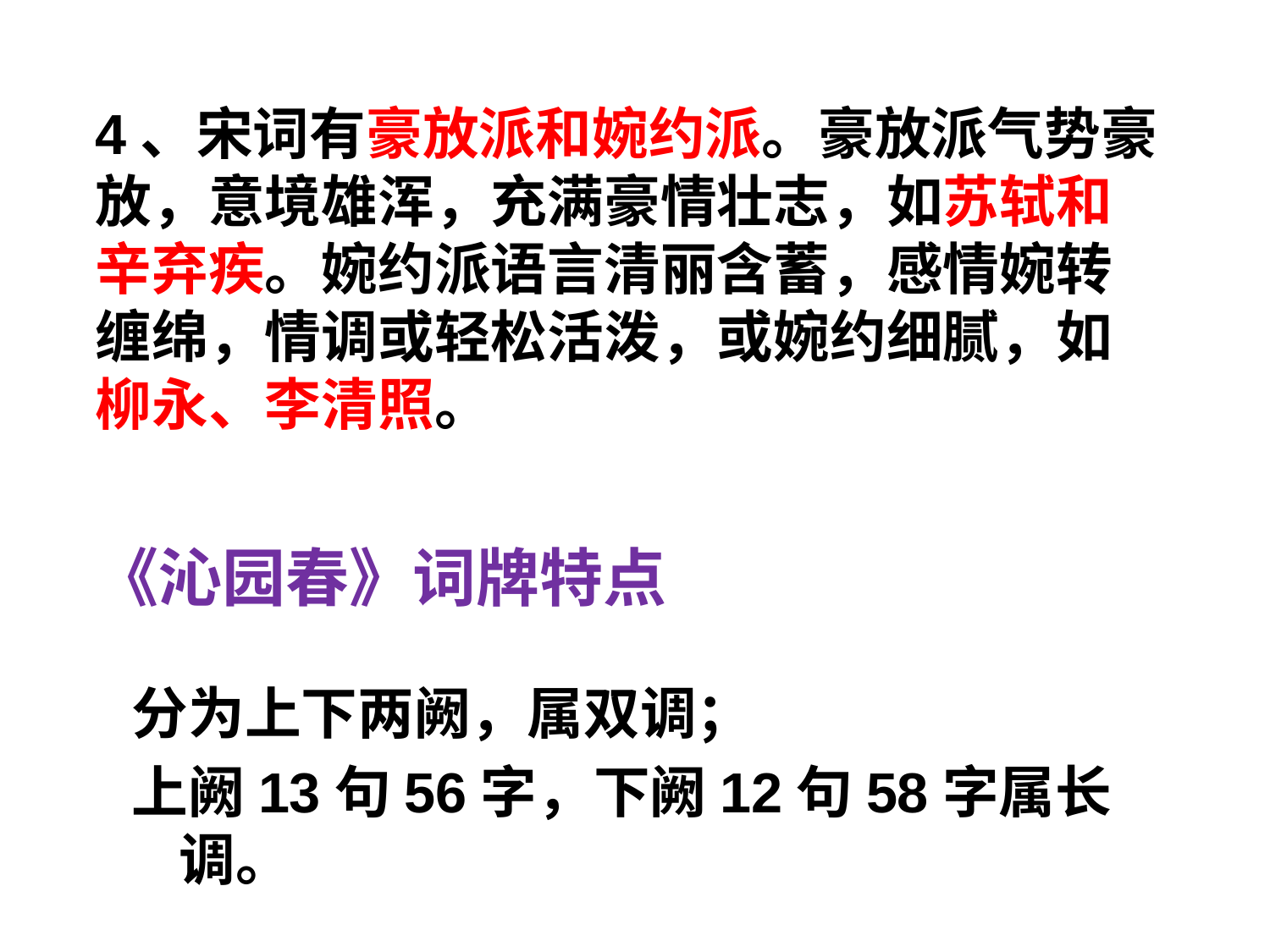

4、宋词有豪放派和婉约派。豪放派气势豪放，意境雄浑，充满豪情壮志，如苏轼和辛弃疾。婉约派语言清丽含蓄，感情婉转缠绵，情调或轻松活泼，或婉约细腻，如柳永、李清照。
# 《沁园春》词牌特点
分为上下两阙，属双调；
上阙13句56字，下阙12句58字属长调。